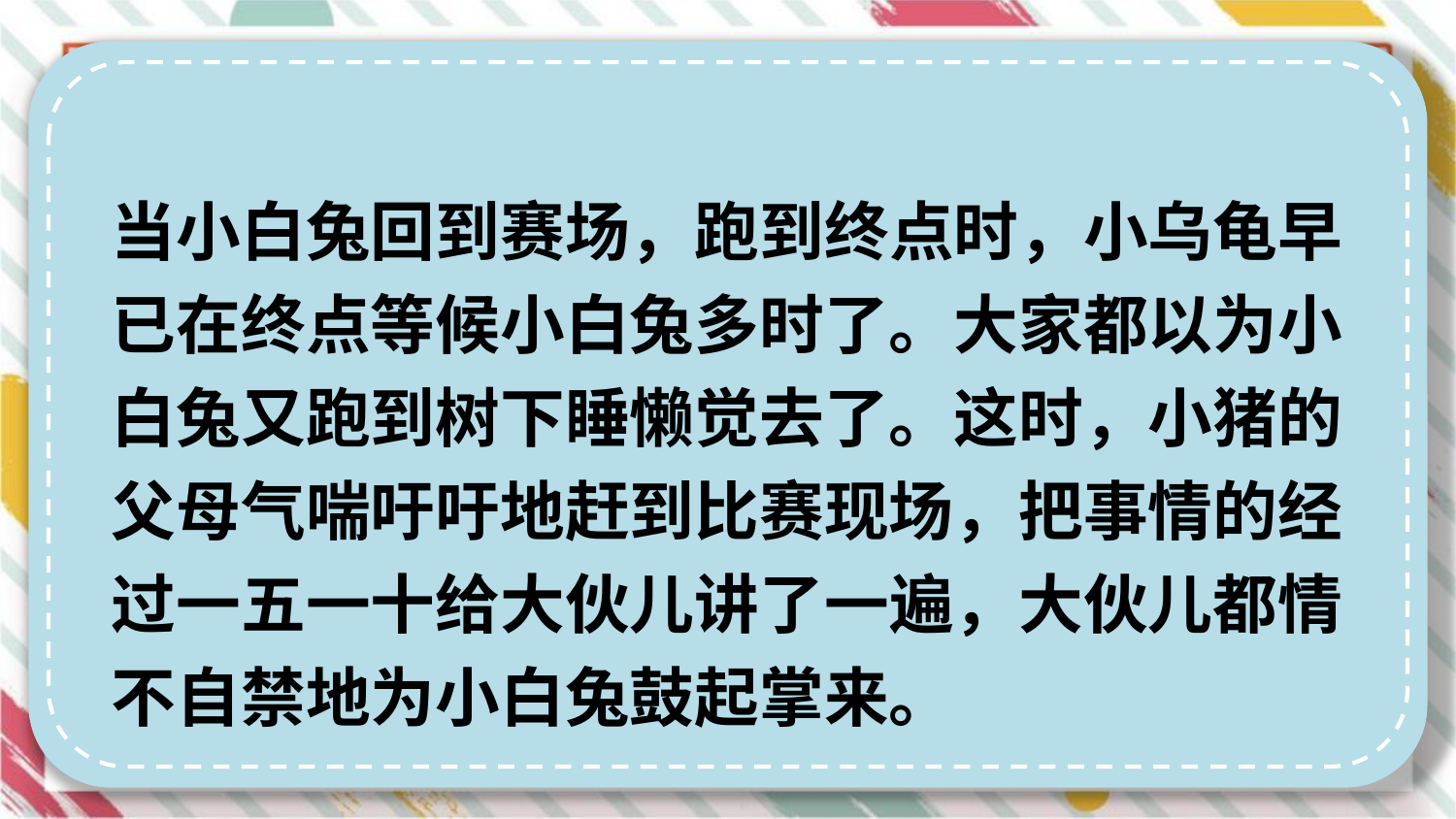

当小白兔回到赛场，跑到终点时，小乌龟早已在终点等候小白兔多时了。大家都以为小白兔又跑到树下睡懒觉去了。这时，小猪的父母气喘吁吁地赶到比赛现场，把事情的经过一五一十给大伙儿讲了一遍，大伙儿都情不自禁地为小白兔鼓起掌来。